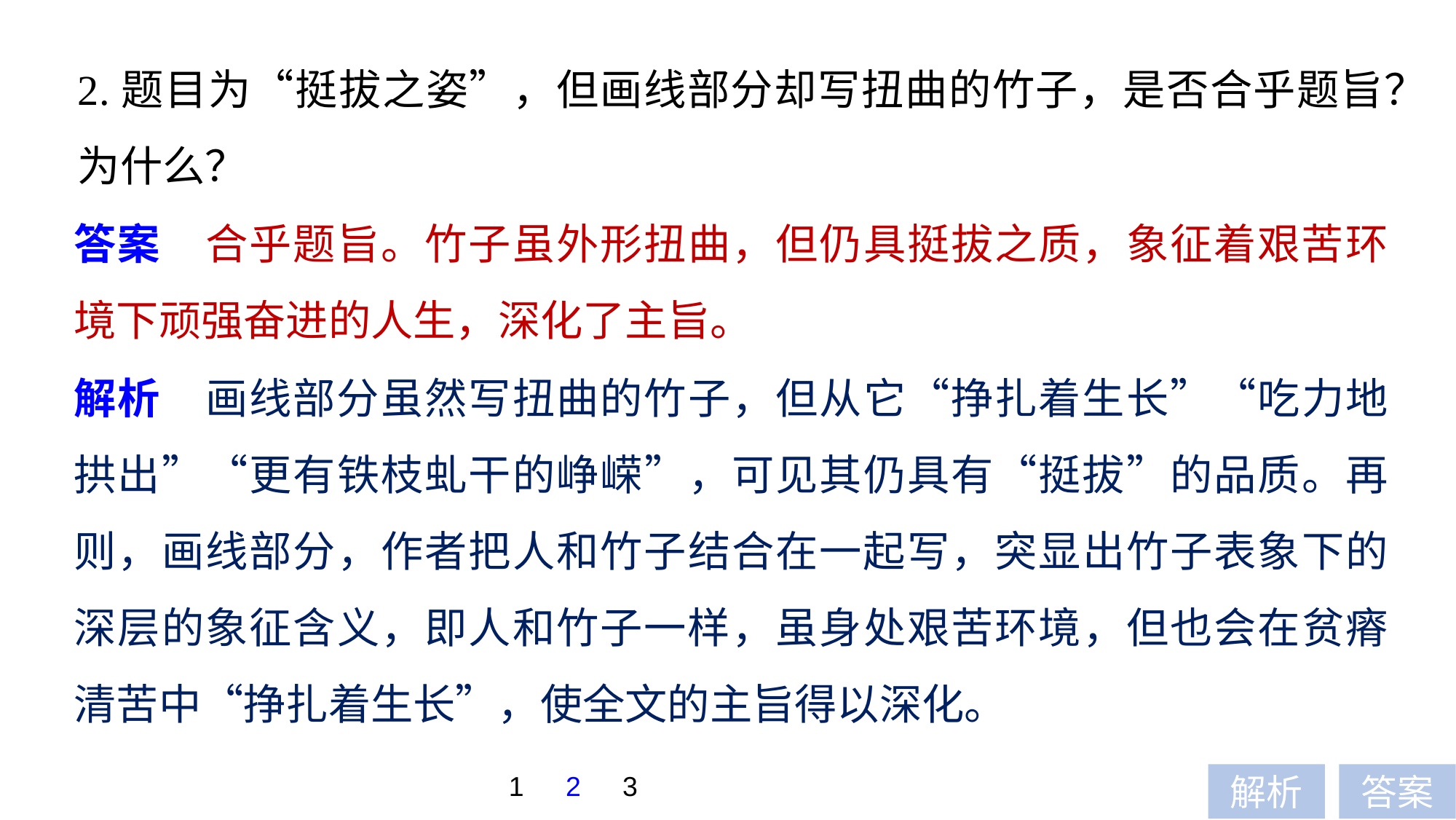

2.题目为“挺拔之姿”，但画线部分却写扭曲的竹子，是否合乎题旨？为什么？
答案　合乎题旨。竹子虽外形扭曲，但仍具挺拔之质，象征着艰苦环境下顽强奋进的人生，深化了主旨。
解析　画线部分虽然写扭曲的竹子，但从它“挣扎着生长”“吃力地拱出”“更有铁枝虬干的峥嵘”，可见其仍具有“挺拔”的品质。再则，画线部分，作者把人和竹子结合在一起写，突显出竹子表象下的深层的象征含义，即人和竹子一样，虽身处艰苦环境，但也会在贫瘠清苦中“挣扎着生长”，使全文的主旨得以深化。
1
2
3
解析
答案